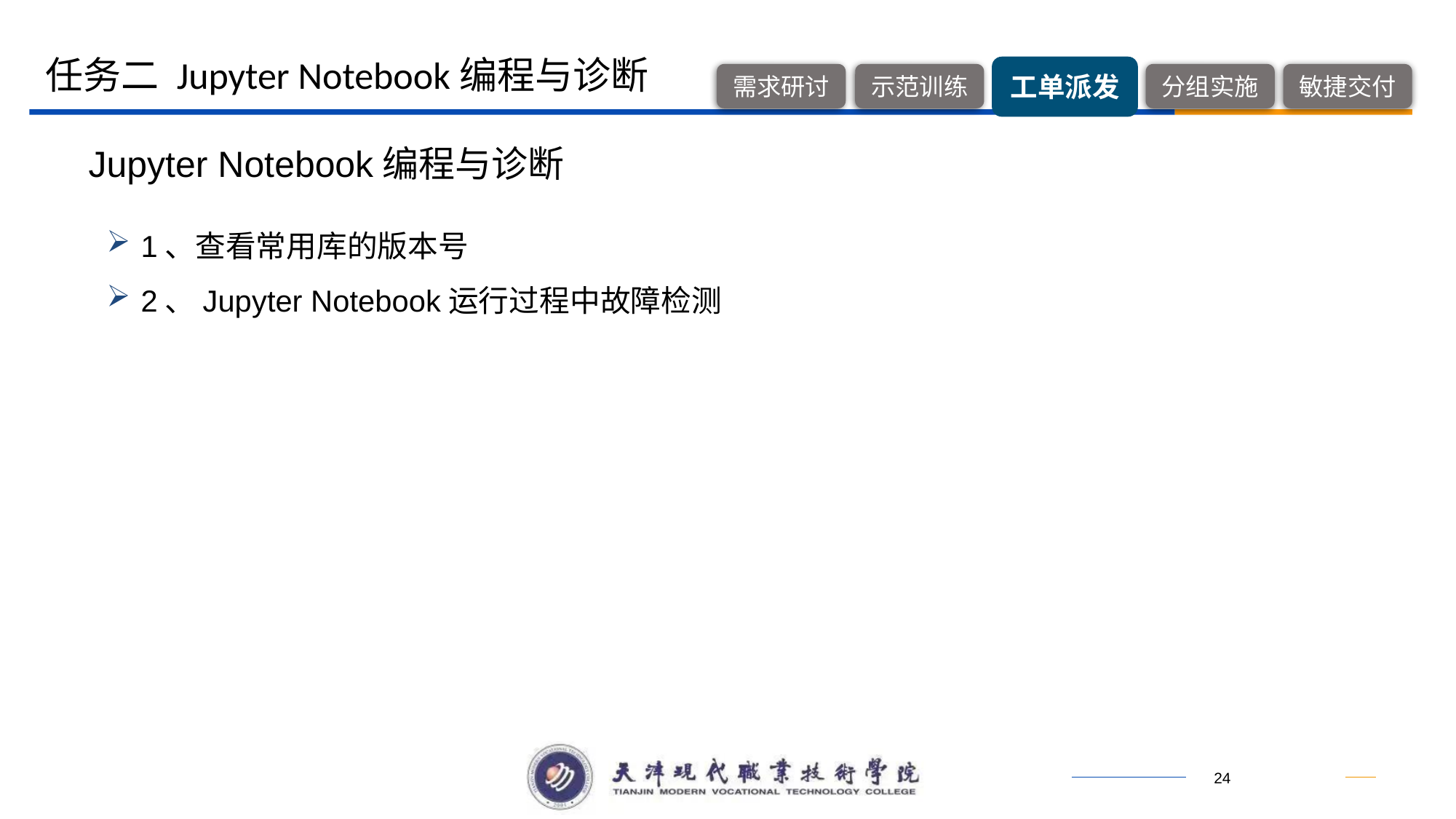

任务二 Jupyter Notebook编程与诊断

Jupyter Notebook编程与诊断
1、查看常用库的版本号
2、Jupyter Notebook运行过程中故障检测